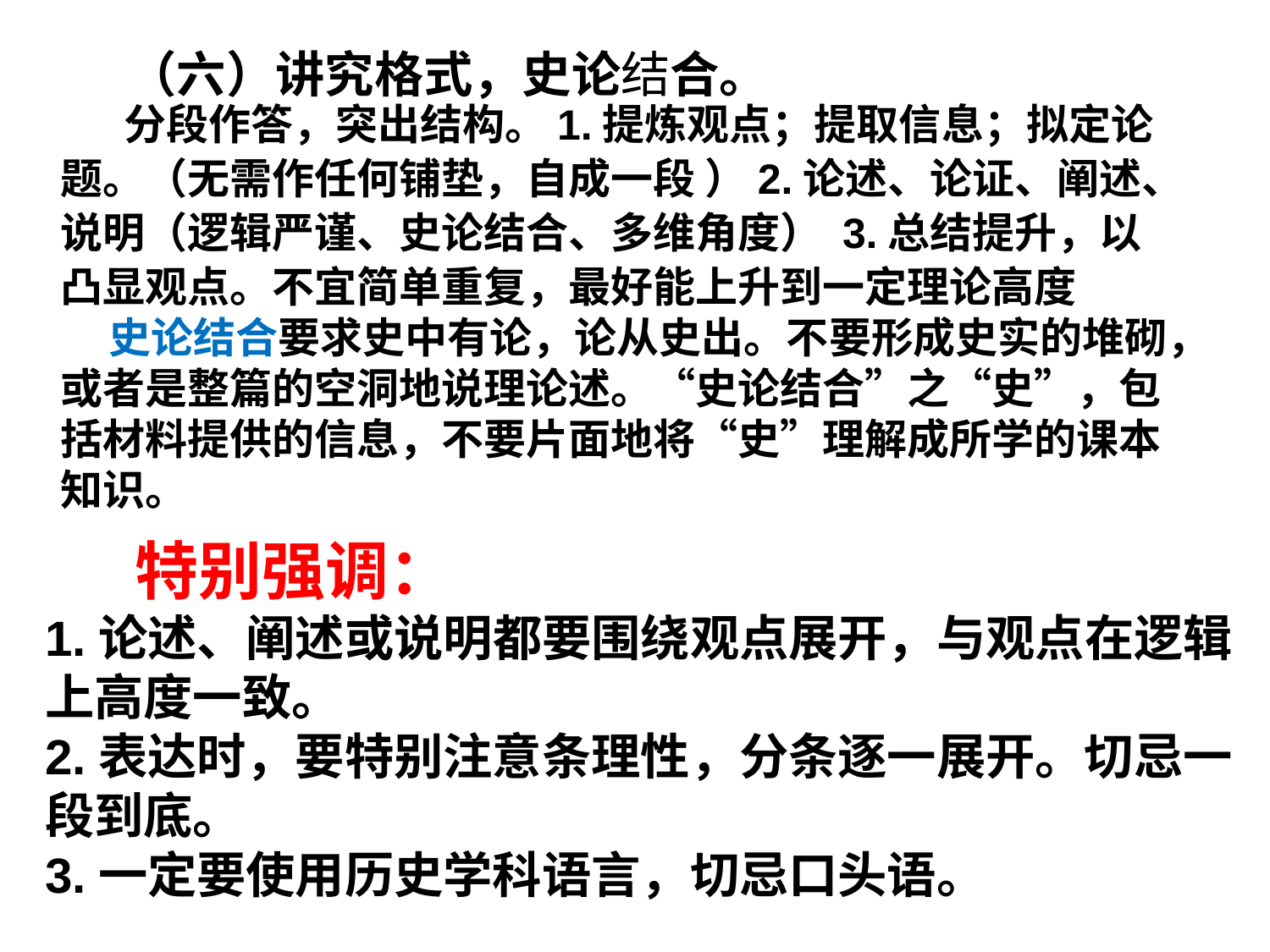

（六）讲究格式，史论结合。
       分段作答，突出结构。1.提炼观点；提取信息；拟定论题。（无需作任何铺垫，自成一段 ）2.论述、论证、阐述、说明（逻辑严谨、史论结合、多维角度） 3.总结提升，以凸显观点。不宜简单重复，最好能上升到一定理论高度
    史论结合要求史中有论，论从史出。不要形成史实的堆砌，或者是整篇的空洞地说理论述。“史论结合”之“史”，包括材料提供的信息，不要片面地将“史”理解成所学的课本知识。
       特别强调：
1.论述、阐述或说明都要围绕观点展开，与观点在逻辑上高度一致。
2.表达时，要特别注意条理性，分条逐一展开。切忌一段到底。
3.一定要使用历史学科语言，切忌口头语。